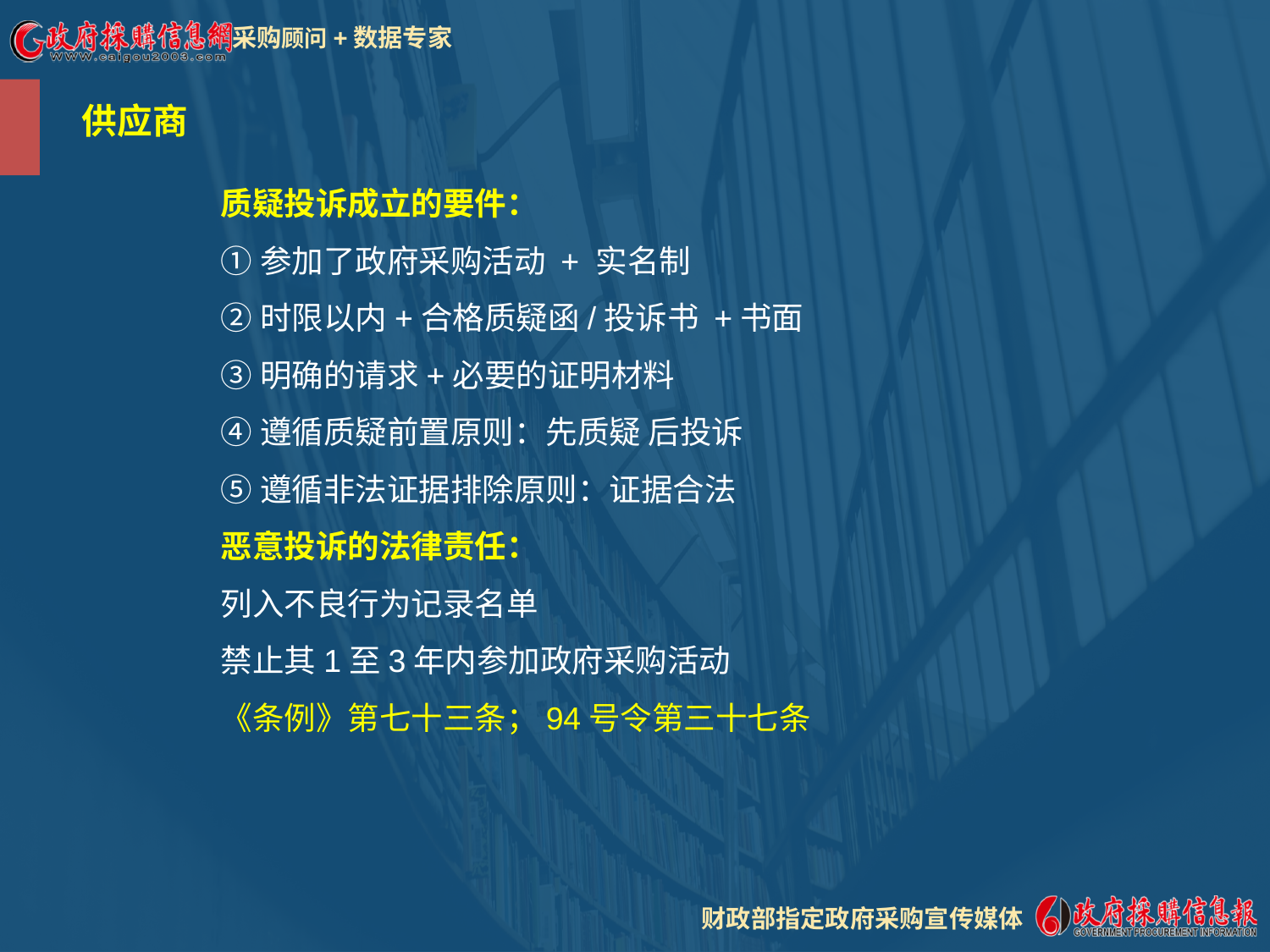

供应商
质疑投诉成立的要件：
①参加了政府采购活动 + 实名制
②时限以内+合格质疑函/投诉书 +书面
③明确的请求+必要的证明材料
④遵循质疑前置原则：先质疑 后投诉
⑤遵循非法证据排除原则：证据合法
恶意投诉的法律责任：
列入不良行为记录名单
禁止其1至3年内参加政府采购活动
《条例》第七十三条；94号令第三十七条